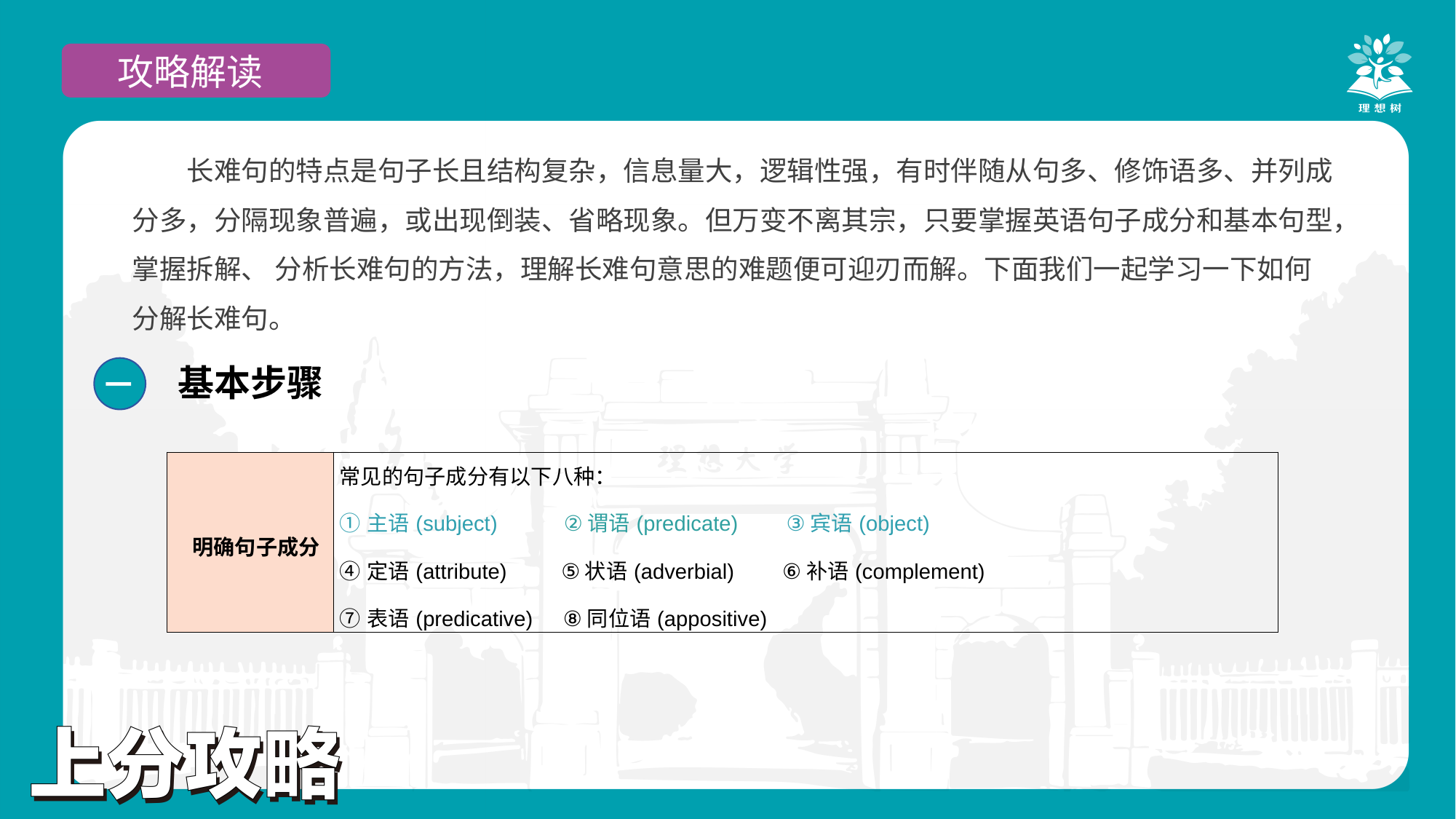

攻略解读
长难句的特点是句子长且结构复杂，信息量大，逻辑性强，有时伴随从句多、修饰语多、并列成分多，分隔现象普遍，或出现倒装、省略现象。但万变不离其宗，只要掌握英语句子成分和基本句型，掌握拆解、 分析长难句的方法，理解长难句意思的难题便可迎刃而解。下面我们一起学习一下如何分解长难句。
基本步骤

一
| 明确句子成分 | 常见的句子成分有以下八种： ①主语(subject) ②谓语(predicate) ③宾语(object) ④定语(attribute) ⑤状语(adverbial) ⑥补语(complement) ⑦表语(predicative) ⑧同位语(appositive) |
| --- | --- |